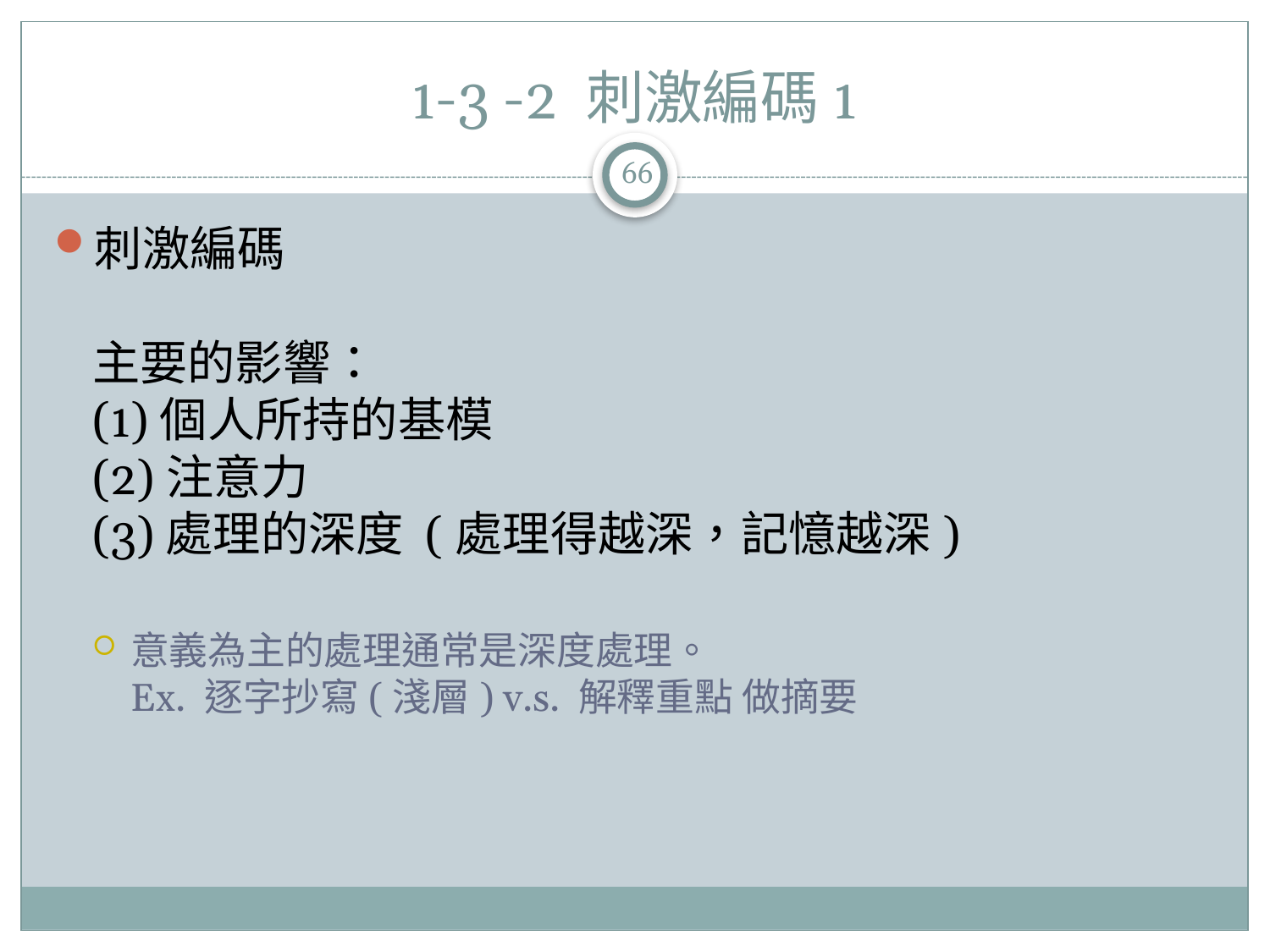

# 1-3 -2 刺激編碼1
66
刺激編碼
主要的影響：
(1)個人所持的基模
(2)注意力
(3)處理的深度 (處理得越深，記憶越深)
意義為主的處理通常是深度處理。
Ex. 逐字抄寫(淺層) v.s. 解釋重點 做摘要